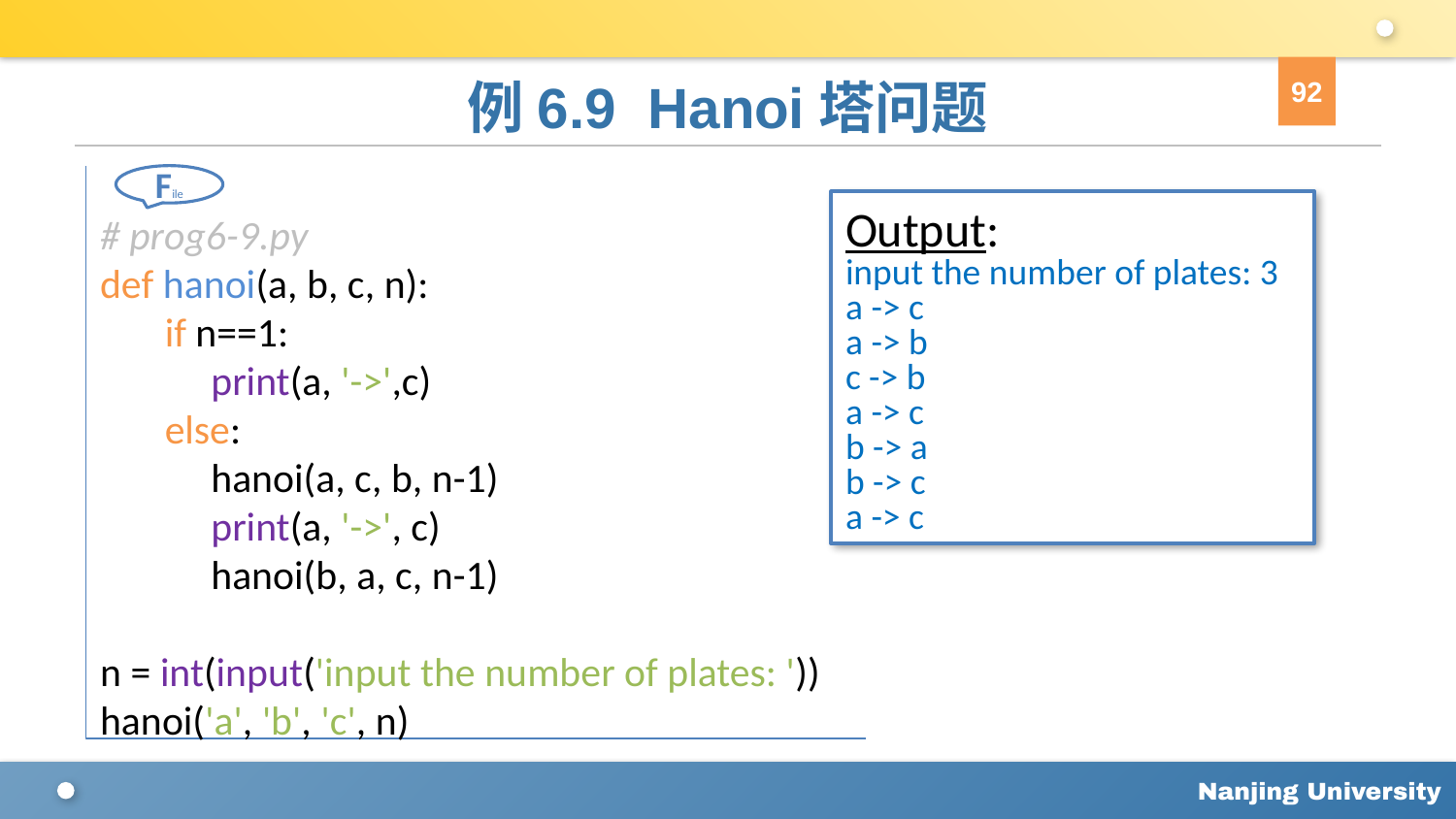

92
# 例6.9  Hanoi塔问题

# prog6-9.py
def hanoi(a, b, c, n):
       if n==1:
            print(a, '->',c)
       else:
            hanoi(a, c, b, n-1)
            print(a, '->', c)
            hanoi(b, a, c, n-1)

n = int(input('input the number of plates: '))
hanoi('a', 'b', 'c', n)
File
Output:
input the number of plates: 3
a -> c
a -> b
c -> b
a -> c
b -> a
b -> c
a -> c